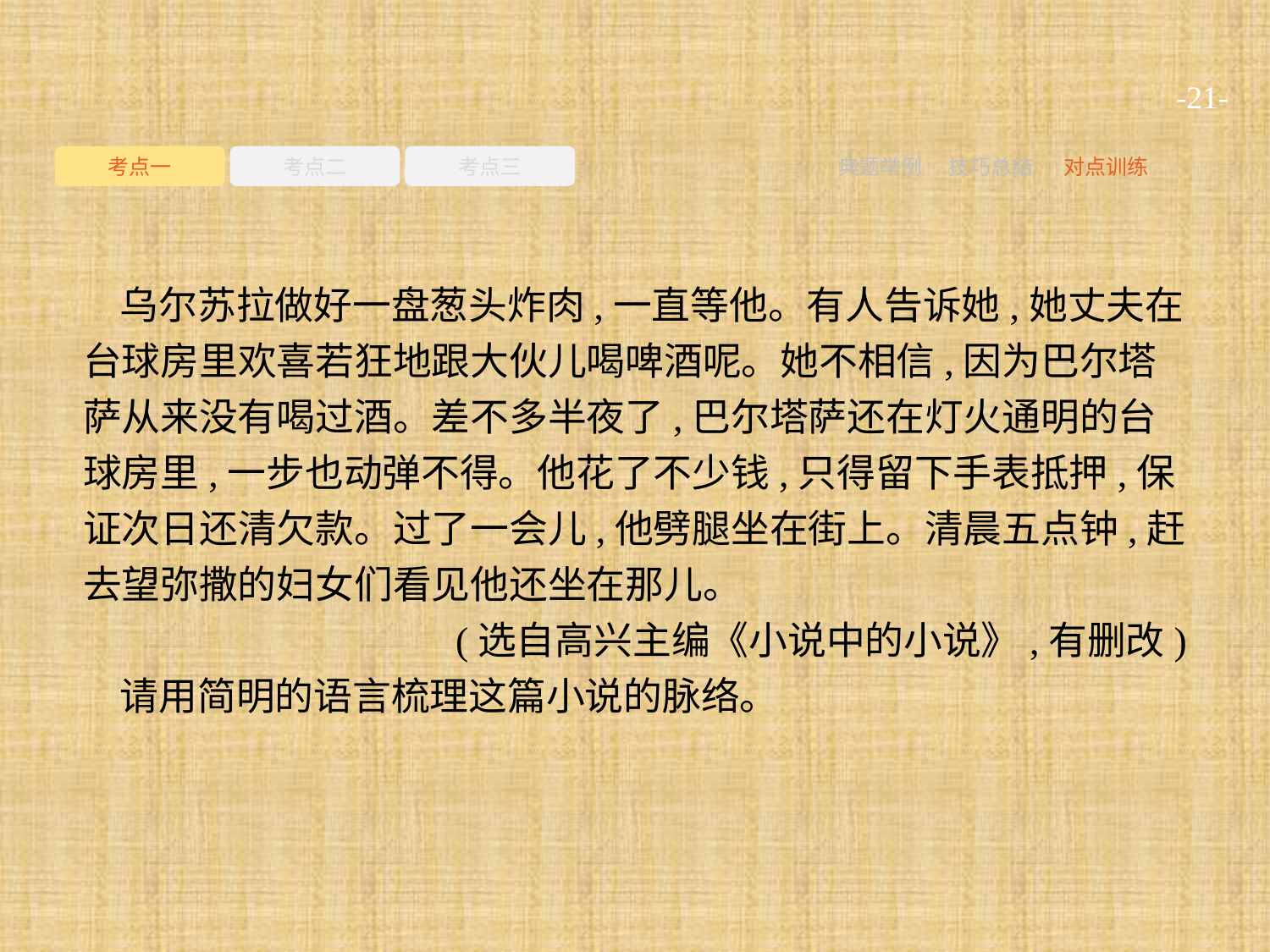

-21-
考点一
考点二
考点三
典题举例
技巧总结
对点训练
乌尔苏拉做好一盘葱头炸肉,一直等他。有人告诉她,她丈夫在台球房里欢喜若狂地跟大伙儿喝啤酒呢。她不相信,因为巴尔塔萨从来没有喝过酒。差不多半夜了,巴尔塔萨还在灯火通明的台球房里,一步也动弹不得。他花了不少钱,只得留下手表抵押,保证次日还清欠款。过了一会儿,他劈腿坐在街上。清晨五点钟,赶去望弥撒的妇女们看见他还坐在那儿。
(选自高兴主编《小说中的小说》,有删改)
请用简明的语言梳理这篇小说的脉络。